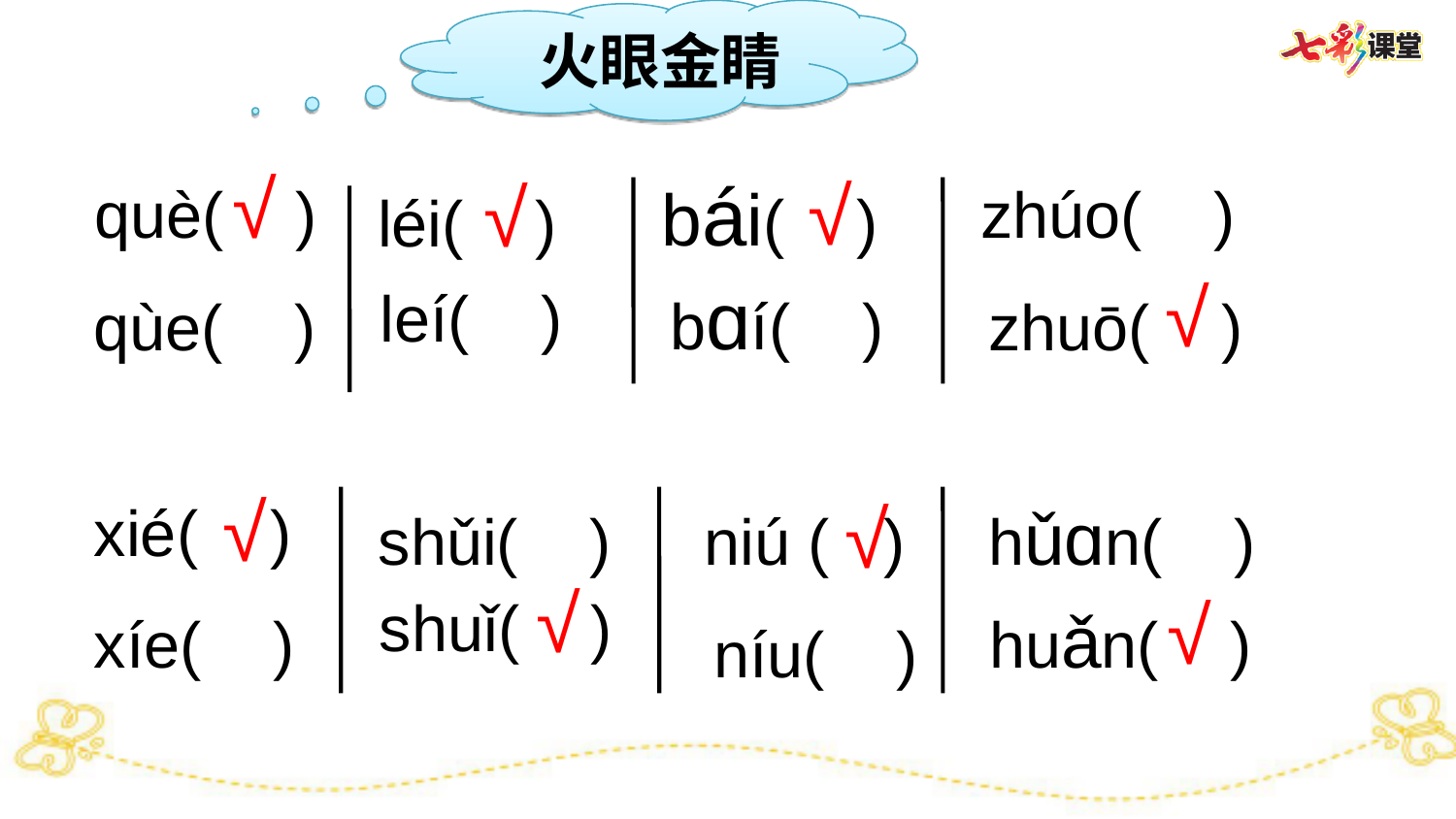

火眼金睛

√
√
√
bái(    )
 què(    )
 zhúo(    )
léi(    )

√
bɑí(    )
   leí(    )
qùe(    )
zhuō(    )

√
√
xié(    )

hǔɑn(    )

 shǔi(    )
niú (   )
√
√
  shuǐ(    )
 huǎn(    )

xíe(    )
 níu(    )